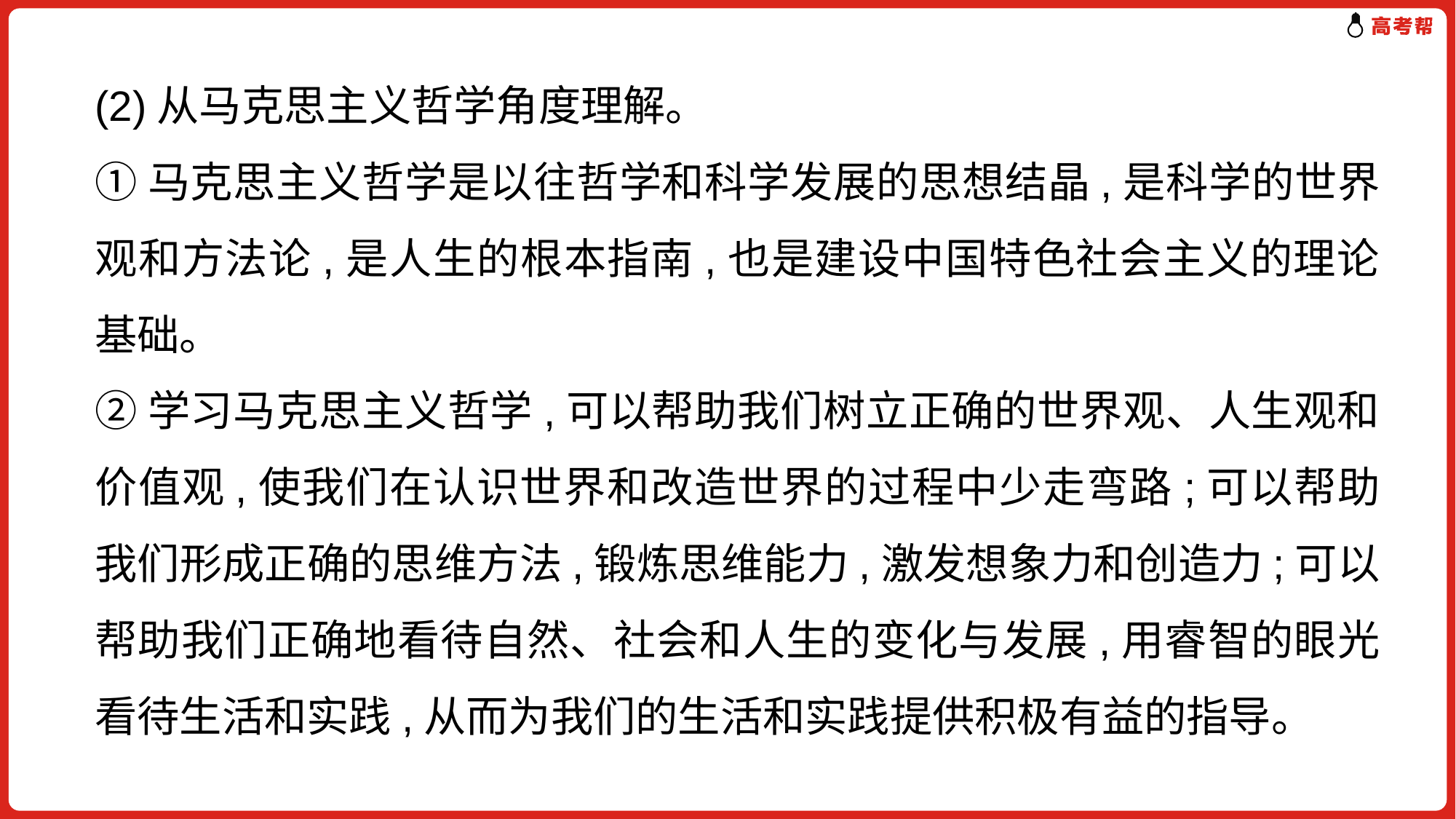

(2)从马克思主义哲学角度理解。
①马克思主义哲学是以往哲学和科学发展的思想结晶,是科学的世界观和方法论,是人生的根本指南,也是建设中国特色社会主义的理论基础。
②学习马克思主义哲学,可以帮助我们树立正确的世界观、人生观和价值观,使我们在认识世界和改造世界的过程中少走弯路;可以帮助我们形成正确的思维方法,锻炼思维能力,激发想象力和创造力;可以帮助我们正确地看待自然、社会和人生的变化与发展,用睿智的眼光看待生活和实践,从而为我们的生活和实践提供积极有益的指导。